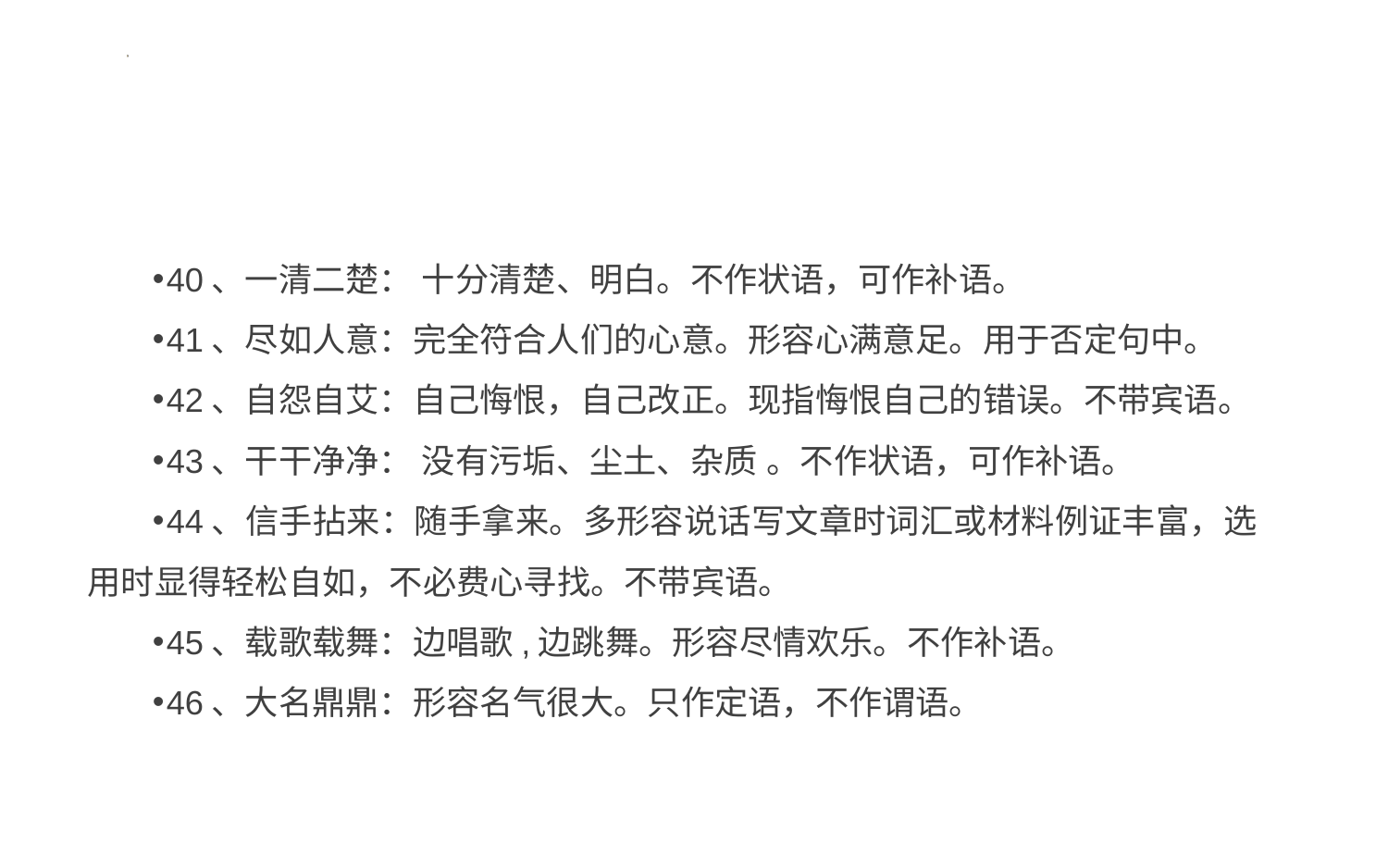

#
40、一清二楚： 十分清楚、明白。不作状语，可作补语。
41、尽如人意：完全符合人们的心意。形容心满意足。用于否定句中。
42、自怨自艾：自己悔恨，自己改正。现指悔恨自己的错误。不带宾语。
43、干干净净： 没有污垢、尘土、杂质 。不作状语，可作补语。
44、信手拈来：随手拿来。多形容说话写文章时词汇或材料例证丰富，选用时显得轻松自如，不必费心寻找。不带宾语。
45、载歌载舞：边唱歌,边跳舞。形容尽情欢乐。不作补语。
46、大名鼎鼎：形容名气很大。只作定语，不作谓语。